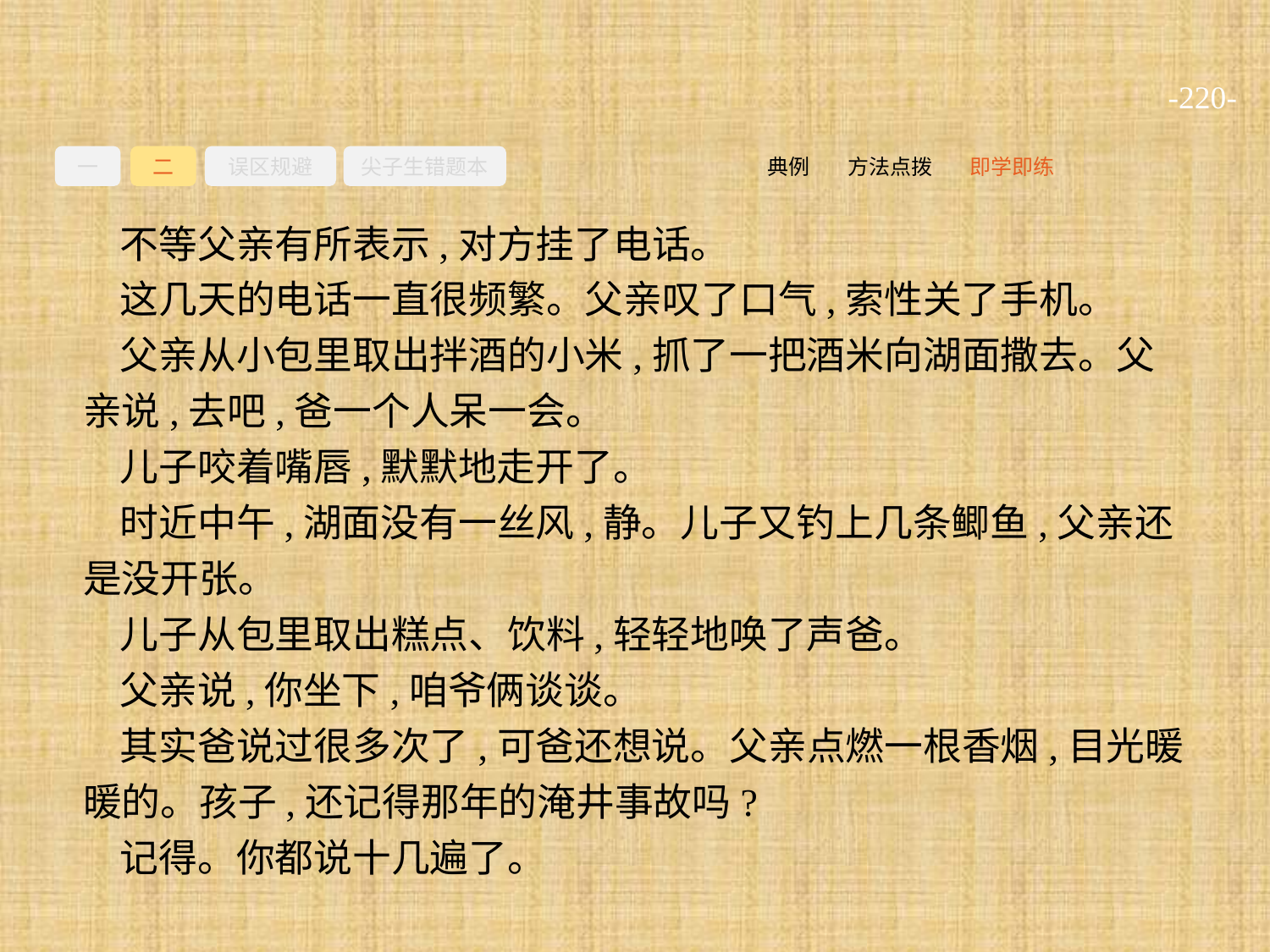

-220-
一
二
误区规避
尖子生错题本
即学即练
方法点拨
典例
不等父亲有所表示,对方挂了电话。
这几天的电话一直很频繁。父亲叹了口气,索性关了手机。
父亲从小包里取出拌酒的小米,抓了一把酒米向湖面撒去。父亲说,去吧,爸一个人呆一会。
儿子咬着嘴唇,默默地走开了。
时近中午,湖面没有一丝风,静。儿子又钓上几条鲫鱼,父亲还是没开张。
儿子从包里取出糕点、饮料,轻轻地唤了声爸。
父亲说,你坐下,咱爷俩谈谈。
其实爸说过很多次了,可爸还想说。父亲点燃一根香烟,目光暖暖的。孩子,还记得那年的淹井事故吗?
记得。你都说十几遍了。